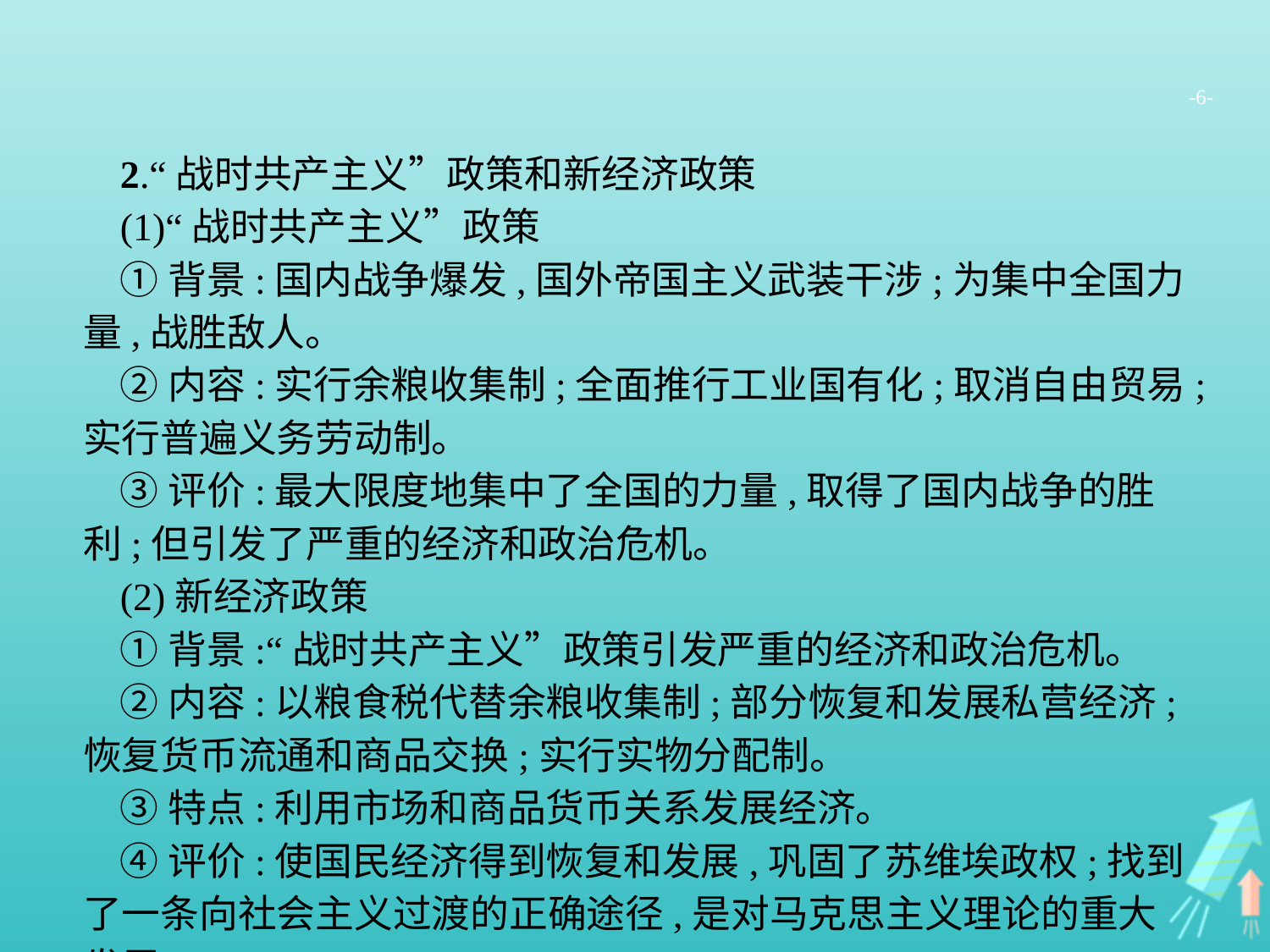

-6-
2.“战时共产主义”政策和新经济政策
(1)“战时共产主义”政策
①背景:国内战争爆发,国外帝国主义武装干涉;为集中全国力量,战胜敌人。
②内容:实行余粮收集制;全面推行工业国有化;取消自由贸易;实行普遍义务劳动制。
③评价:最大限度地集中了全国的力量,取得了国内战争的胜利;但引发了严重的经济和政治危机。
(2)新经济政策
①背景:“战时共产主义”政策引发严重的经济和政治危机。
②内容:以粮食税代替余粮收集制;部分恢复和发展私营经济;恢复货币流通和商品交换;实行实物分配制。
③特点:利用市场和商品货币关系发展经济。
④评价:使国民经济得到恢复和发展,巩固了苏维埃政权;找到了一条向社会主义过渡的正确途径,是对马克思主义理论的重大发展。